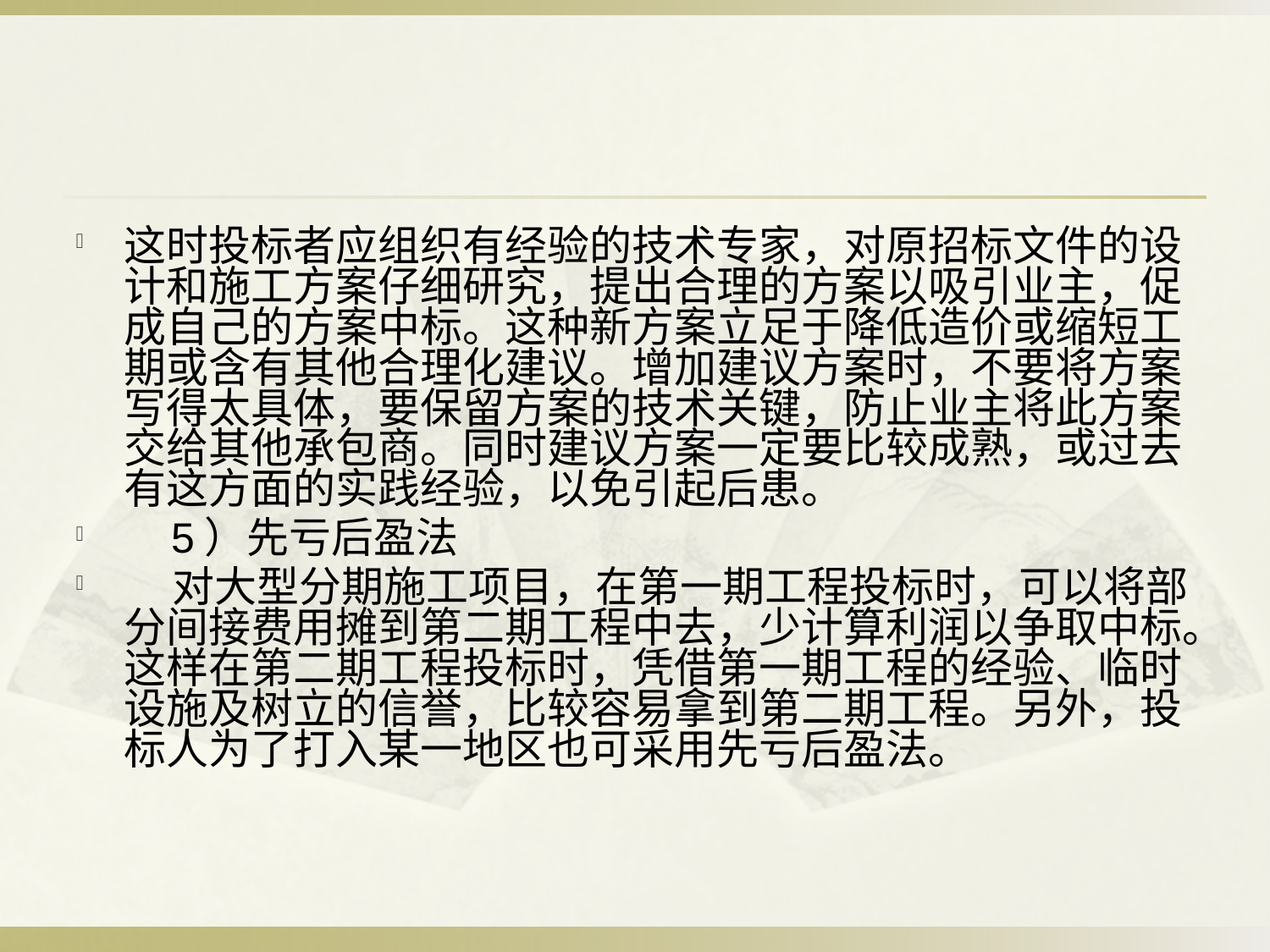

#
这时投标者应组织有经验的技术专家，对原招标文件的设计和施工方案仔细研究，提出合理的方案以吸引业主，促成自己的方案中标。这种新方案立足于降低造价或缩短工期或含有其他合理化建议。增加建议方案时，不要将方案写得太具体，要保留方案的技术关键，防止业主将此方案交给其他承包商。同时建议方案一定要比较成熟，或过去有这方面的实践经验，以免引起后患。
    5）先亏后盈法
    对大型分期施工项目，在第一期工程投标时，可以将部分间接费用摊到第二期工程中去，少计算利润以争取中标。这样在第二期工程投标时，凭借第一期工程的经验、临时设施及树立的信誉，比较容易拿到第二期工程。另外，投标人为了打入某一地区也可采用先亏后盈法。